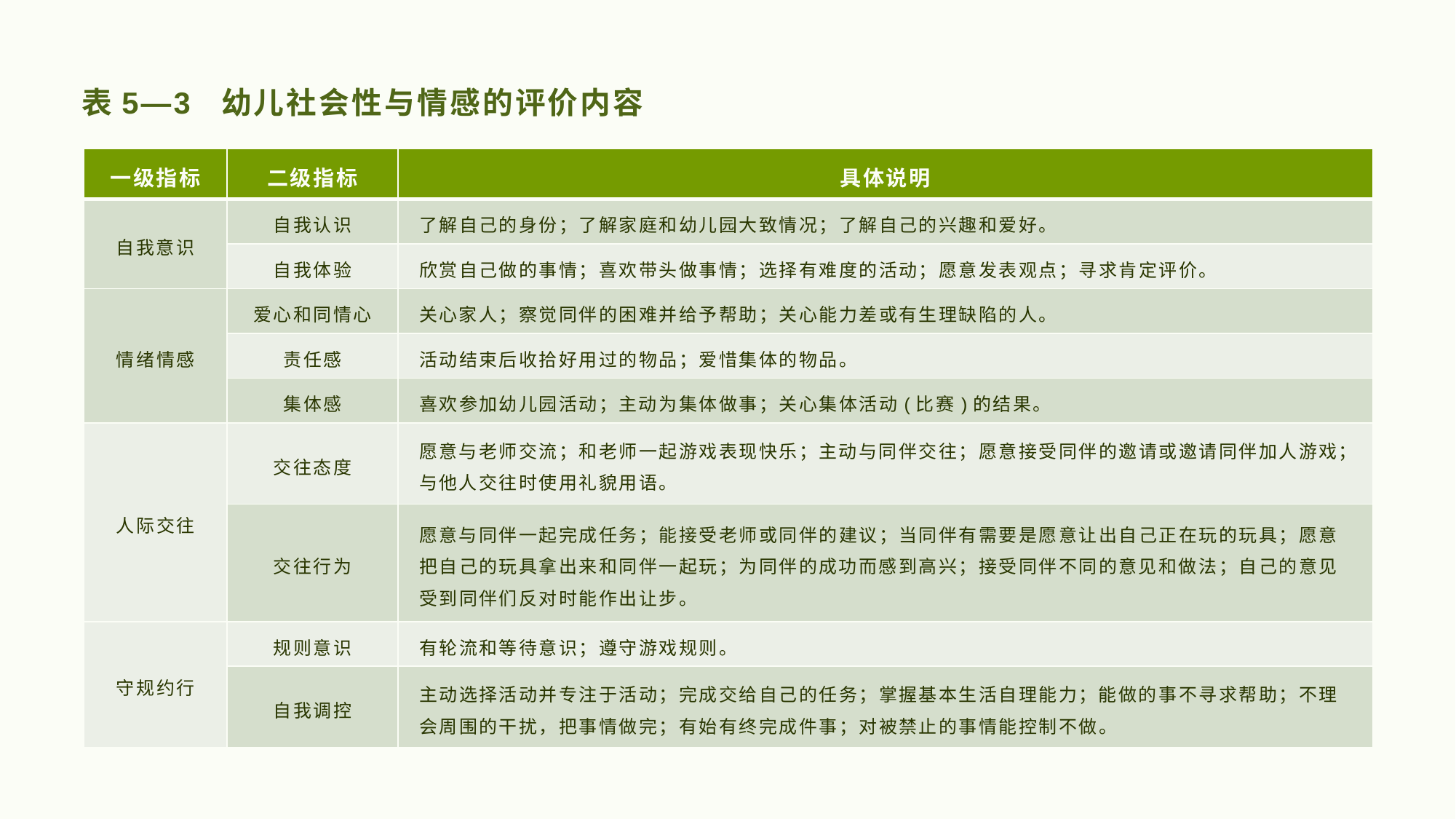

表5—3  幼儿社会性与情感的评价内容
| 一级指标 | 二级指标 | 具体说明 |
| --- | --- | --- |
| 自我意识 | 自我认识 | 了解自己的身份；了解家庭和幼儿园大致情况；了解自己的兴趣和爱好。 |
|  | 自我体验 | 欣赏自己做的事情；喜欢带头做事情；选择有难度的活动；愿意发表观点；寻求肯定评价。 |
| 情绪情感 | 爱心和同情心 | 关心家人；察觉同伴的困难并给予帮助；关心能力差或有生理缺陷的人。 |
|  | 责任感 | 活动结束后收拾好用过的物品；爱惜集体的物品。 |
|  | 集体感 | 喜欢参加幼儿园活动；主动为集体做事；关心集体活动(比赛)的结果。 |
| 人际交往 | 交往态度 | 愿意与老师交流；和老师一起游戏表现快乐；主动与同伴交往；愿意接受同伴的邀请或邀请同伴加人游戏；与他人交往时使用礼貌用语。 |
|  | 交往行为 | 愿意与同伴一起完成任务；能接受老师或同伴的建议；当同伴有需要是愿意让出自己正在玩的玩具；愿意把自己的玩具拿出来和同伴一起玩；为同伴的成功而感到高兴；接受同伴不同的意见和做法；自己的意见受到同伴们反对时能作出让步。 |
| 守规约行 | 规则意识 | 有轮流和等待意识；遵守游戏规则。 |
|  | 自我调控 | 主动选择活动并专注于活动；完成交给自己的任务；掌握基本生活自理能力；能做的事不寻求帮助；不理会周围的干扰，把事情做完；有始有终完成件事；对被禁止的事情能控制不做。 |